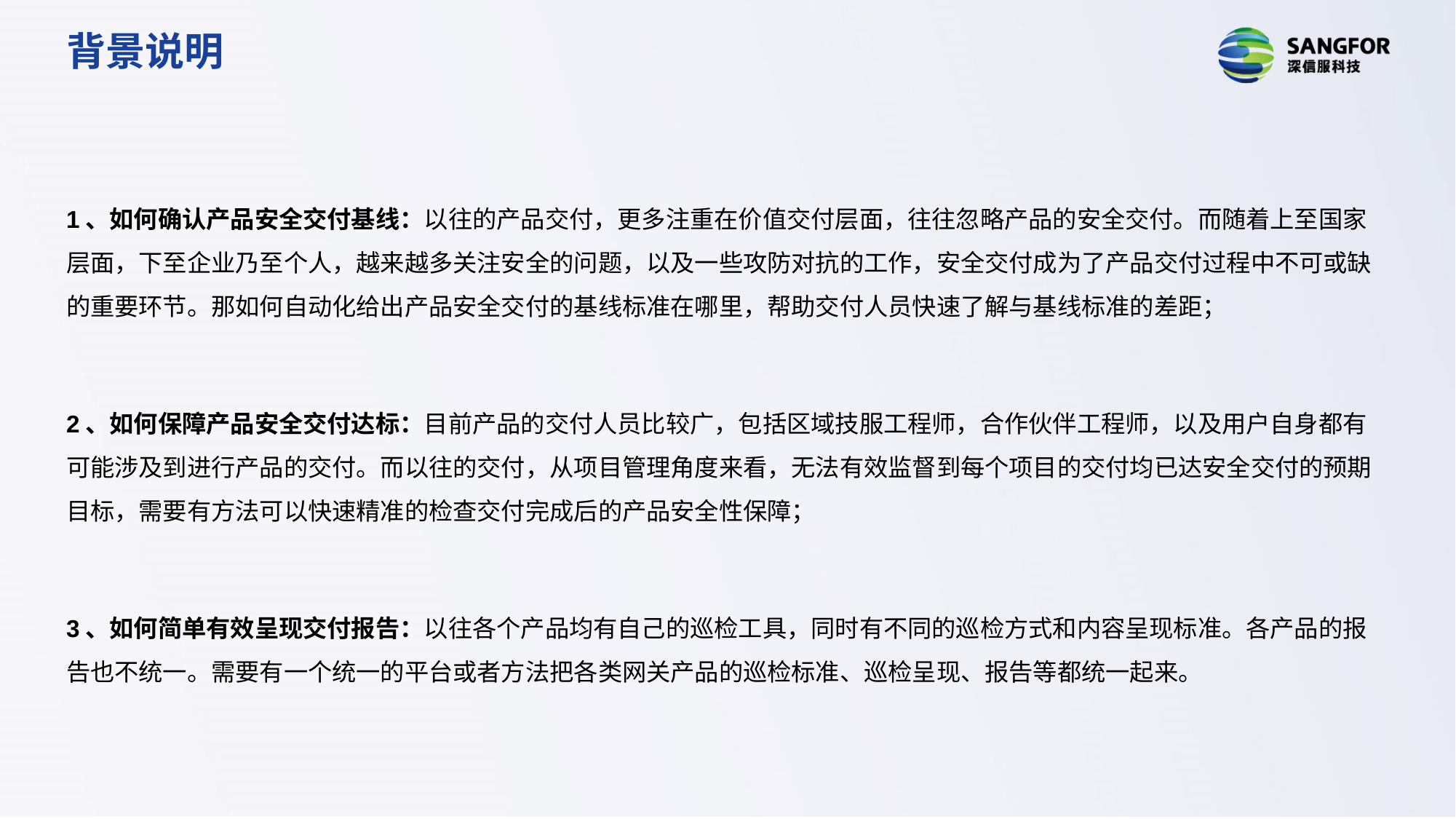

背景说明
1、如何确认产品安全交付基线：以往的产品交付，更多注重在价值交付层面，往往忽略产品的安全交付。而随着上至国家层面，下至企业乃至个人，越来越多关注安全的问题，以及一些攻防对抗的工作，安全交付成为了产品交付过程中不可或缺的重要环节。那如何自动化给出产品安全交付的基线标准在哪里，帮助交付人员快速了解与基线标准的差距；

2、如何保障产品安全交付达标：目前产品的交付人员比较广，包括区域技服工程师，合作伙伴工程师，以及用户自身都有可能涉及到进行产品的交付。而以往的交付，从项目管理角度来看，无法有效监督到每个项目的交付均已达安全交付的预期目标，需要有方法可以快速精准的检查交付完成后的产品安全性保障；

3、如何简单有效呈现交付报告：以往各个产品均有自己的巡检工具，同时有不同的巡检方式和内容呈现标准。各产品的报告也不统一。需要有一个统一的平台或者方法把各类网关产品的巡检标准、巡检呈现、报告等都统一起来。